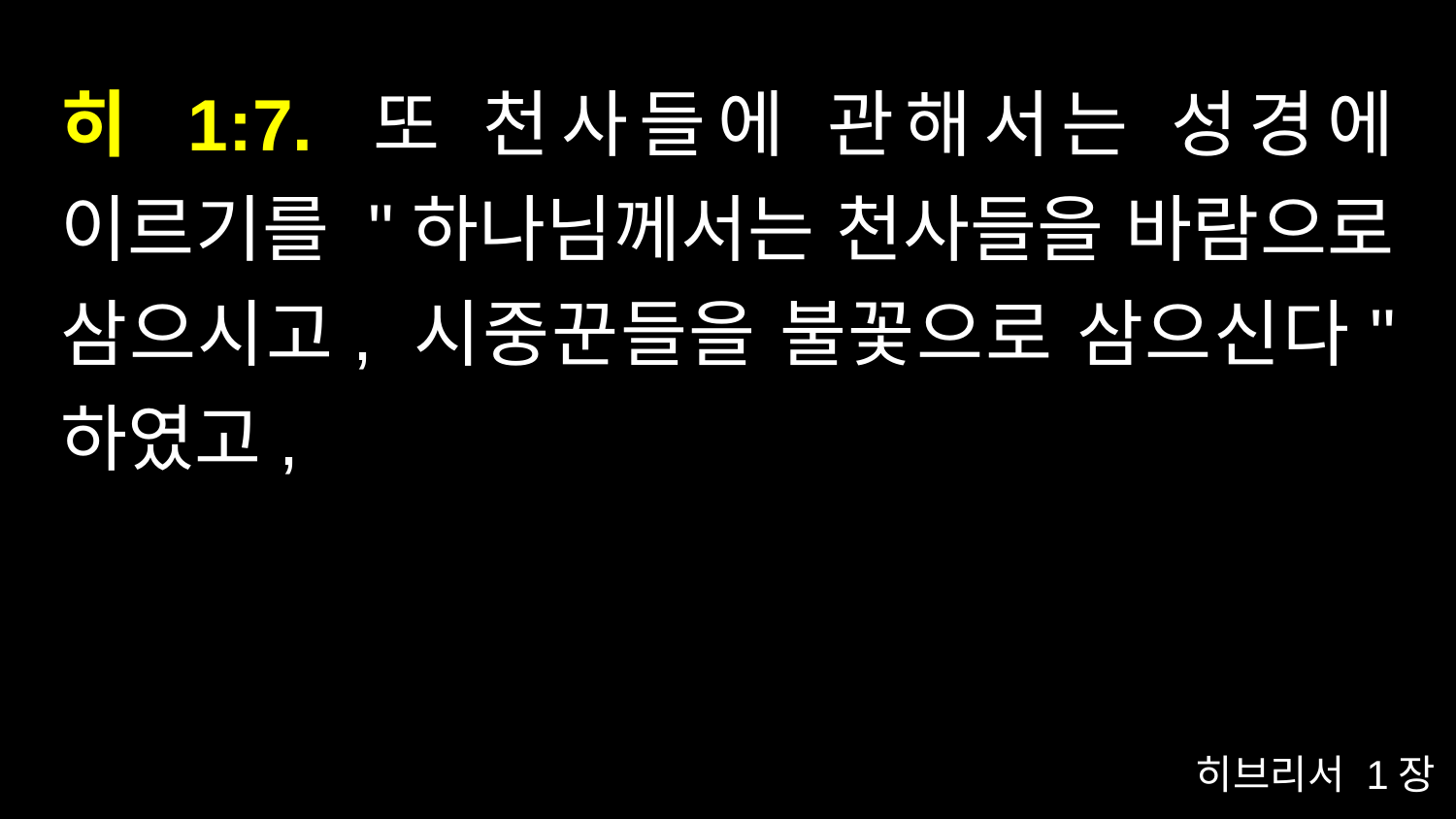

# 히 1:7. 또 천사들에 관해서는 성경에 이르기를 "하나님께서는 천사들을 바람으로 삼으시고, 시중꾼들을 불꽃으로 삼으신다" 하였고,
히브리서 1장